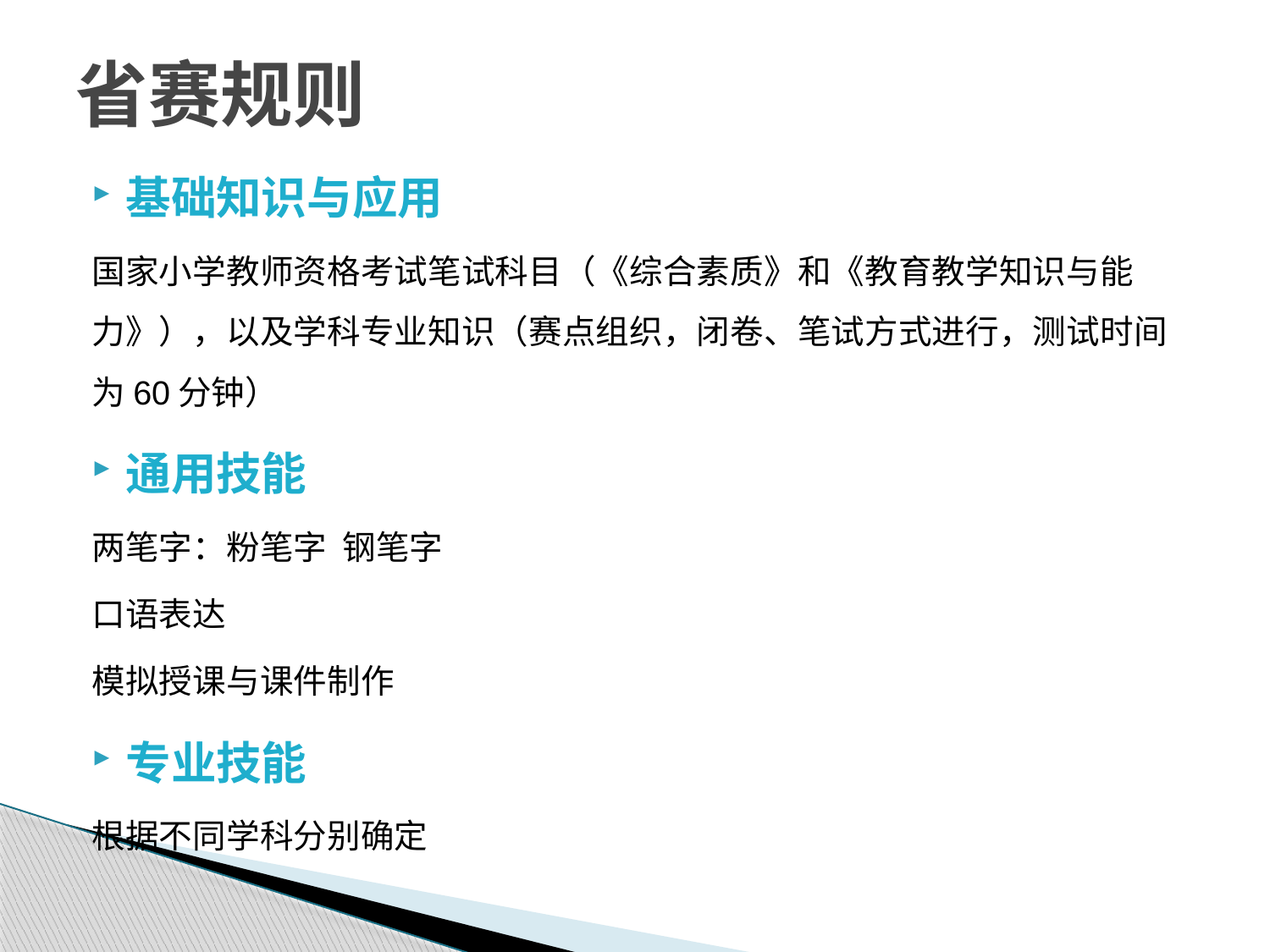

# 省赛规则
基础知识与应用
国家小学教师资格考试笔试科目（《综合素质》和《教育教学知识与能力》），以及学科专业知识（赛点组织，闭卷、笔试方式进行，测试时间为60分钟）
通用技能
两笔字：粉笔字  钢笔字
口语表达
模拟授课与课件制作
专业技能
根据不同学科分别确定